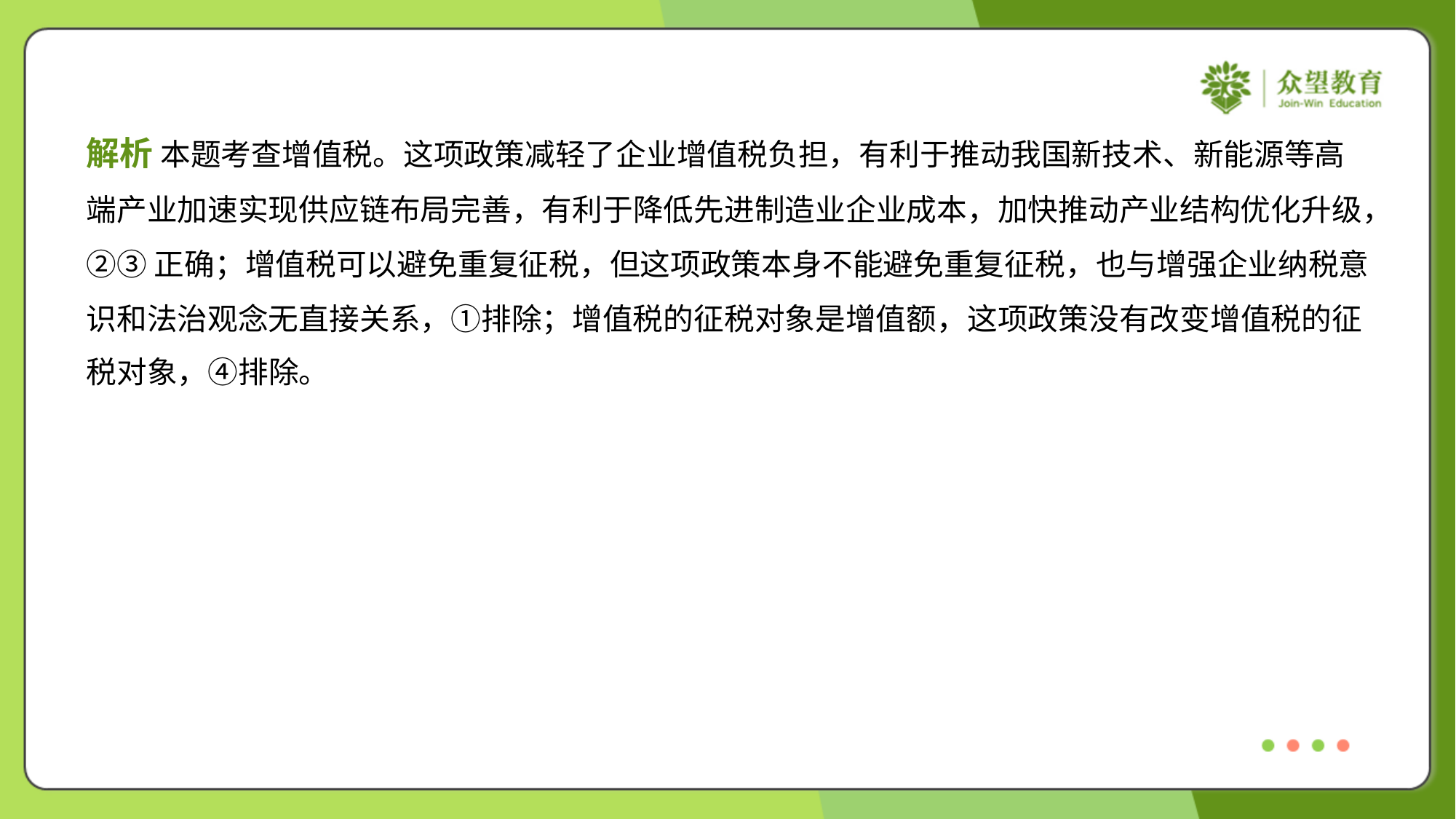

解析 本题考查增值税。这项政策减轻了企业增值税负担，有利于推动我国新技术、新能源等高
端产业加速实现供应链布局完善，有利于降低先进制造业企业成本，加快推动产业结构优化升级，
②③正确；增值税可以避免重复征税，但这项政策本身不能避免重复征税，也与增强企业纳税意
识和法治观念无直接关系，①排除；增值税的征税对象是增值额，这项政策没有改变增值税的征
税对象，④排除。